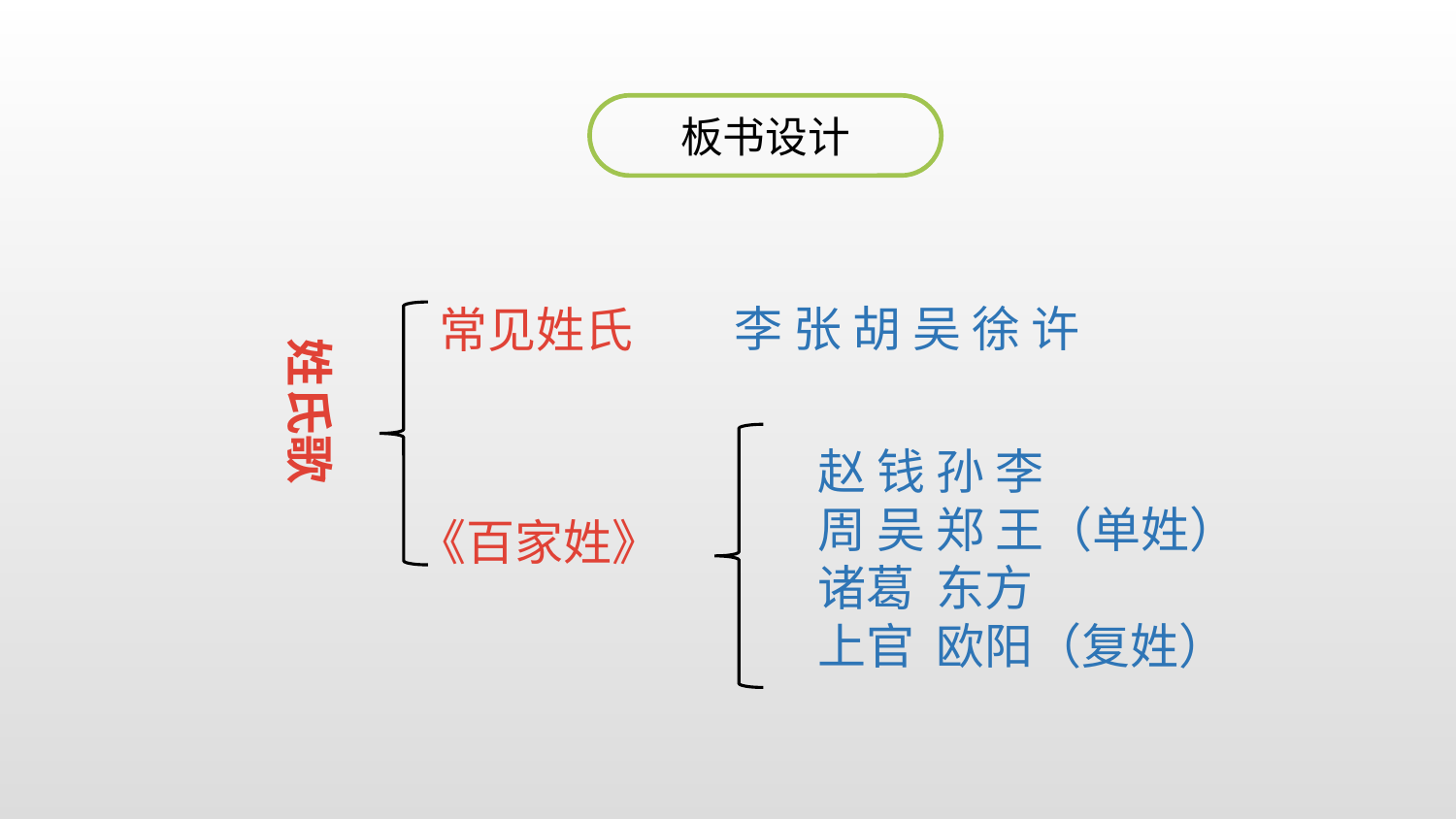

板书设计
常见姓氏
李 张 胡 吴 徐 许

姓氏歌

赵 钱 孙 李
周 吴 郑 王（单姓）
诸葛  东方
上官  欧阳（复姓）
《百家姓》